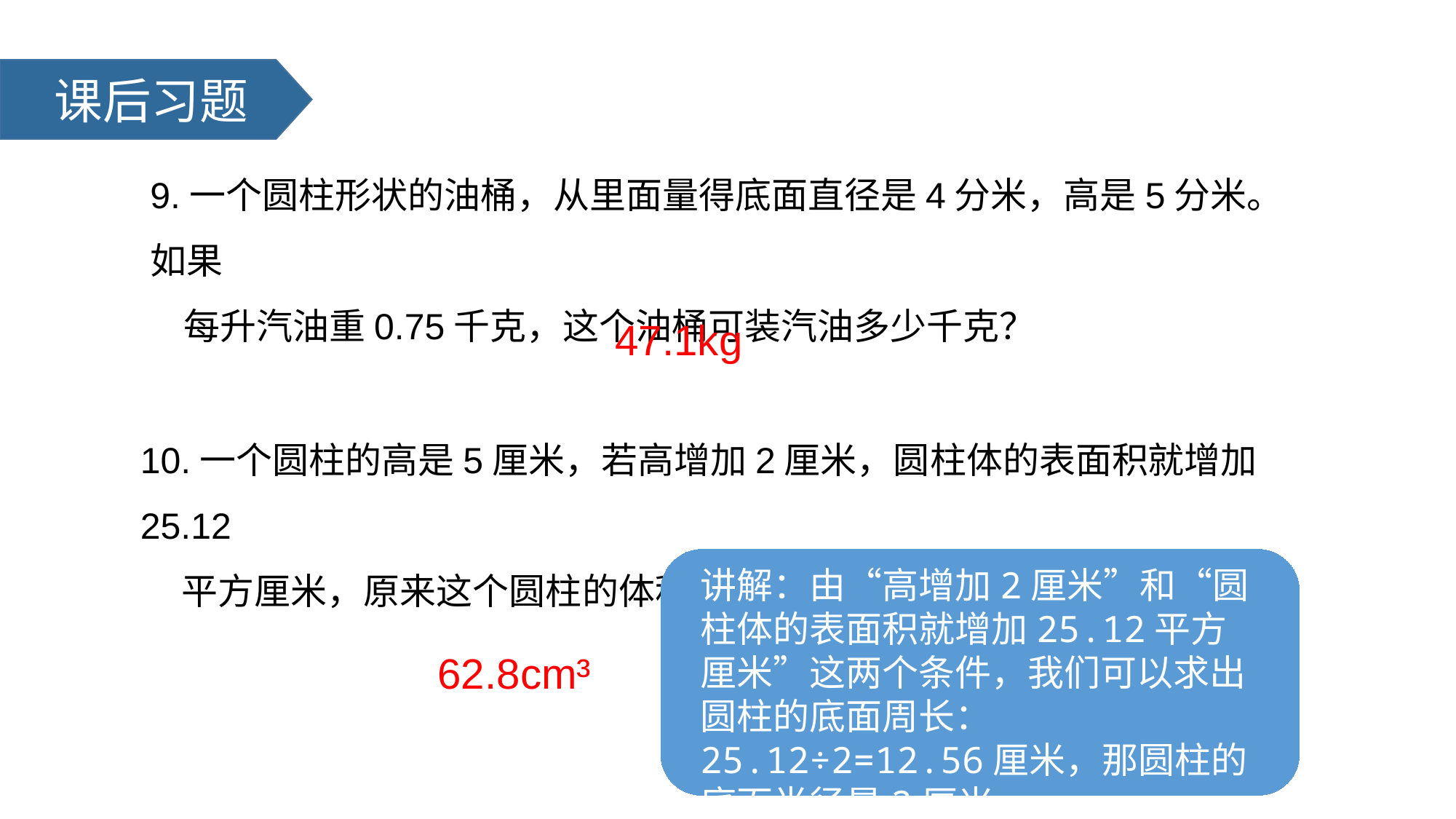

课后习题
9.一个圆柱形状的油桶，从里面量得底面直径是4分米，高是5分米。如果
   每升汽油重0.75千克，这个油桶可装汽油多少千克？
47.1kg
10.一个圆柱的高是5厘米，若高增加2厘米，圆柱体的表面积就增加25.12
    平方厘米，原来这个圆柱的体积是多少立方厘米？

讲解：由“高增加2厘米”和“圆柱体的表面积就增加25.12平方厘米”这两个条件，我们可以求出圆柱的底面周长：25.12÷2=12.56厘米，那圆柱的底面半径是2厘米。
62.8cm³